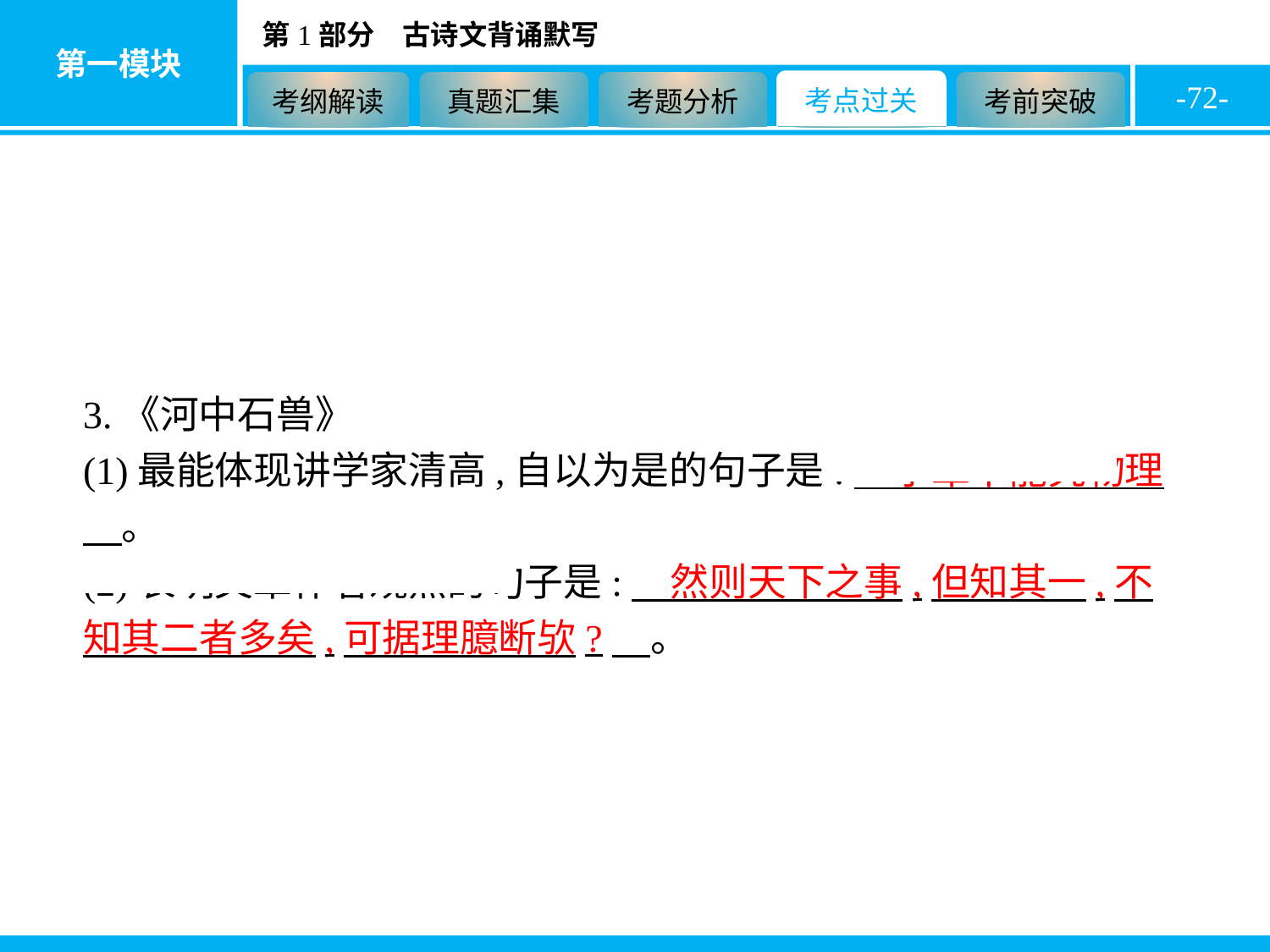

-72-
3.《河中石兽》
(1)最能体现讲学家清高,自以为是的句子是:　尔辈不能究物理　。
(2)表明文章作者观点的句子是:　然则天下之事,但知其一,不知其二者多矣,可据理臆断欤?　。